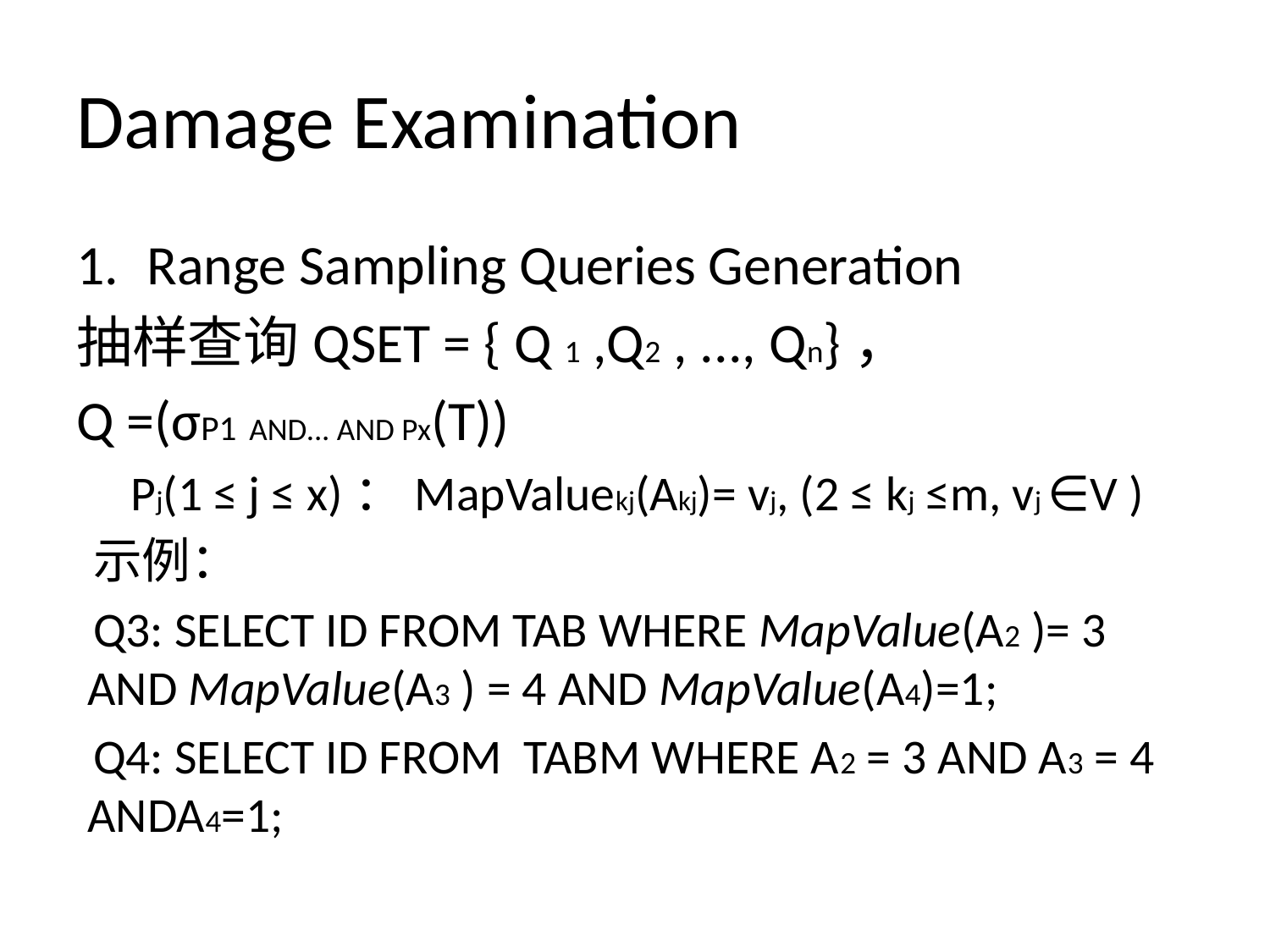

# Damage Examination
Range Sampling Queries Generation
抽样查询QSET = { Q 1 ,Q2 , ..., Qn}，
Q =(σP1 AND... AND Px(T))
Pj(1 ≤ j ≤ x)：MapValuekj(Akj)= vj, (2 ≤ kj ≤m, vj ∈V )
示例：
Q3: SELECT ID FROM TAB WHERE MapValue(A2 )= 3 AND MapValue(A3 ) = 4 AND MapValue(A4)=1;
Q4: SELECT ID FROM  TABM WHERE A2 = 3 AND A3 = 4 ANDA4=1;